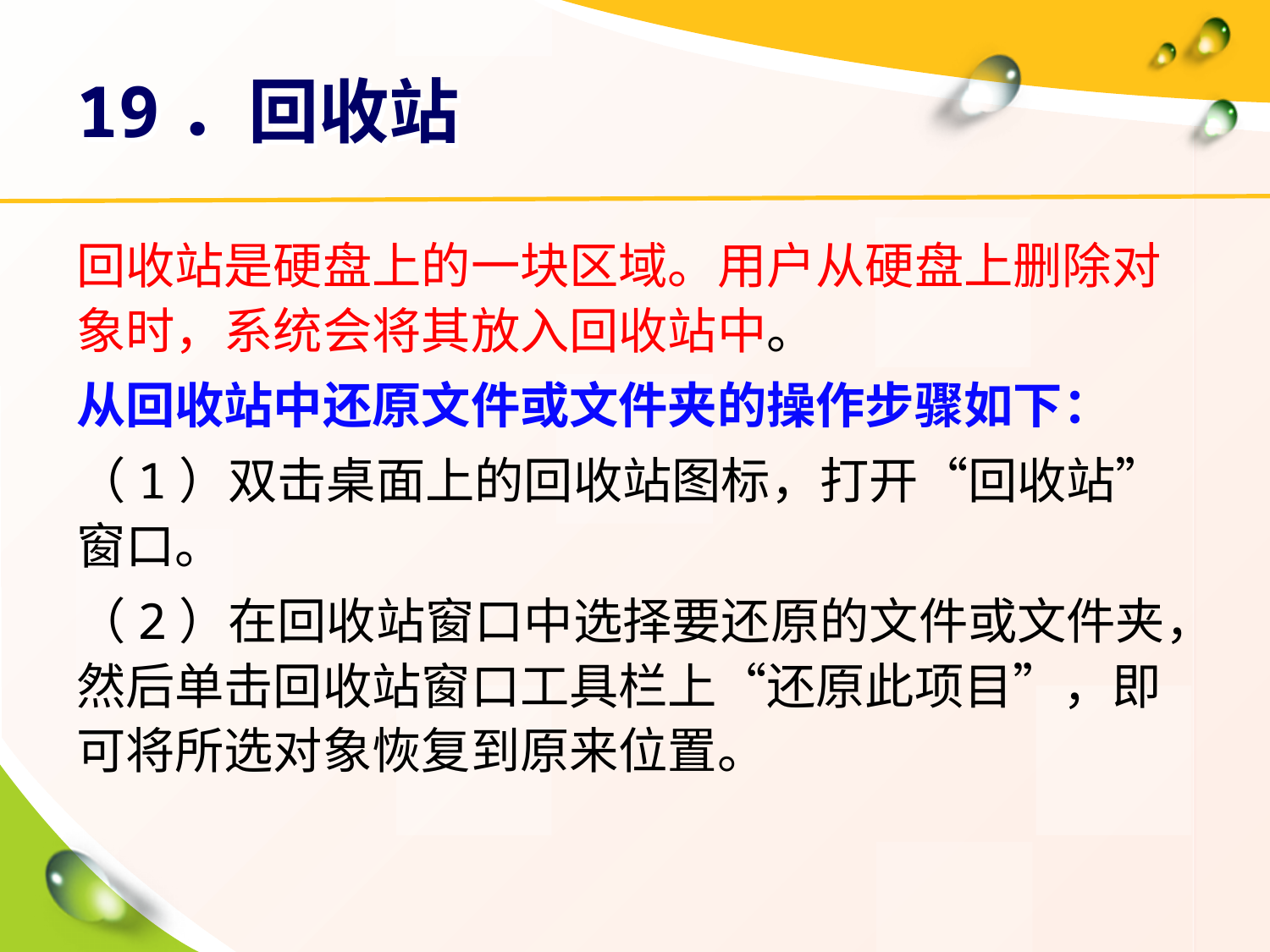

# 19．回收站
回收站是硬盘上的一块区域。用户从硬盘上删除对象时，系统会将其放入回收站中。
从回收站中还原文件或文件夹的操作步骤如下：
（1）双击桌面上的回收站图标，打开“回收站”窗口。
（2）在回收站窗口中选择要还原的文件或文件夹，然后单击回收站窗口工具栏上“还原此项目”，即可将所选对象恢复到原来位置。